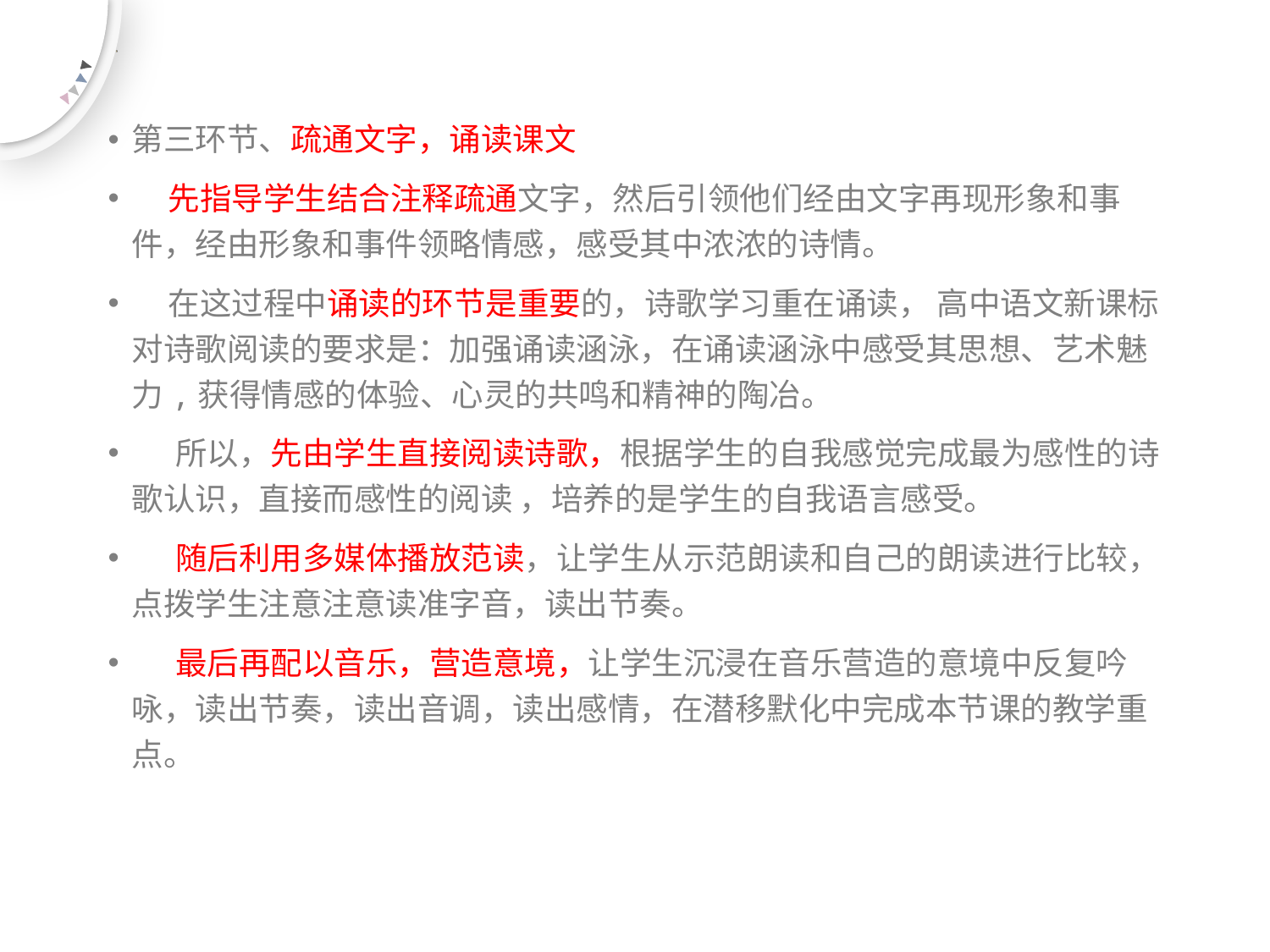

第三环节、疏通文字，诵读课文
    先指导学生结合注释疏通文字，然后引领他们经由文字再现形象和事件，经由形象和事件领略情感，感受其中浓浓的诗情。
    在这过程中诵读的环节是重要的，诗歌学习重在诵读， 高中语文新课标对诗歌阅读的要求是：加强诵读涵泳，在诵读涵泳中感受其思想、艺术魅力,获得情感的体验、心灵的共鸣和精神的陶冶。
     所以，先由学生直接阅读诗歌，根据学生的自我感觉完成最为感性的诗歌认识，直接而感性的阅读 ，培养的是学生的自我语言感受。
     随后利用多媒体播放范读，让学生从示范朗读和自己的朗读进行比较，点拨学生注意注意读准字音，读出节奏。
     最后再配以音乐，营造意境，让学生沉浸在音乐营造的意境中反复吟咏，读出节奏，读出音调，读出感情，在潜移默化中完成本节课的教学重点。